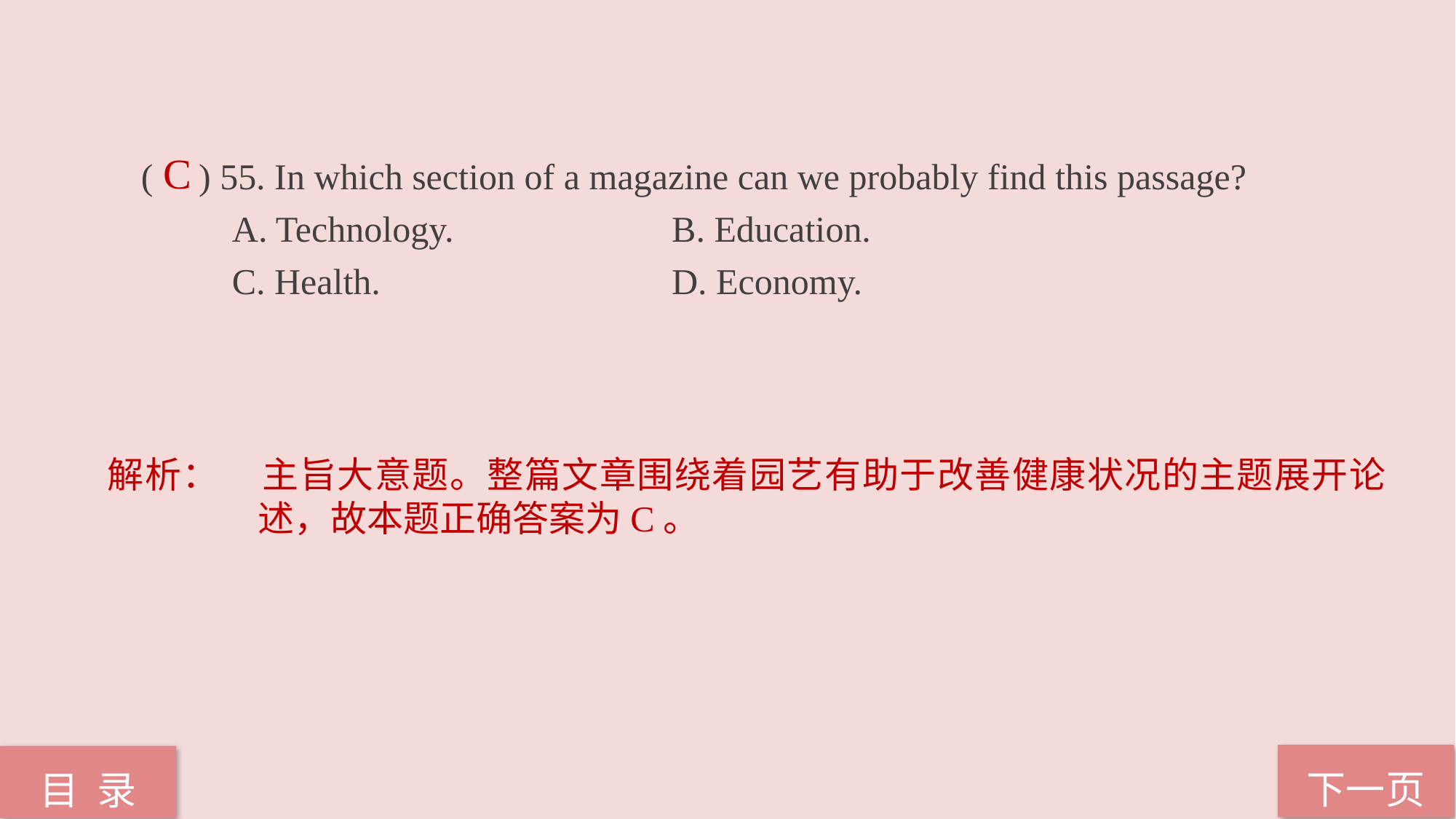

(     ) 55. In which section of a magazine can we probably find this passage?
          A. Technology.                        B. Education.
          C. Health.                                D. Economy.
C
解析：	主旨大意题。整篇文章围绕着园艺有助于改善健康状况的主题展开论述，故本题正确答案为C。